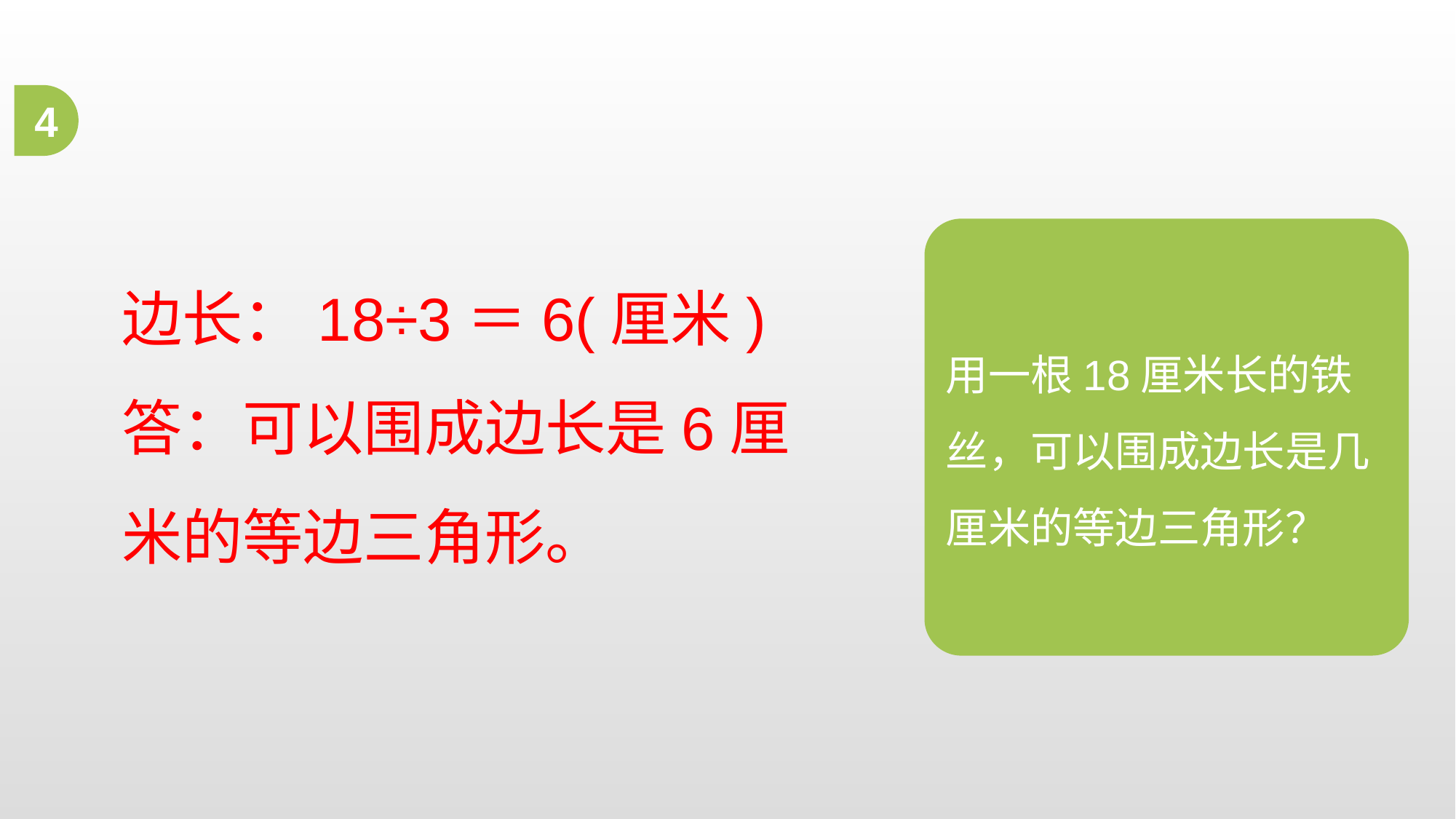

4
用一根18厘米长的铁丝，可以围成边长是几厘米的等边三角形？
边长：18÷3＝6(厘米)
答：可以围成边长是6厘米的等边三角形。